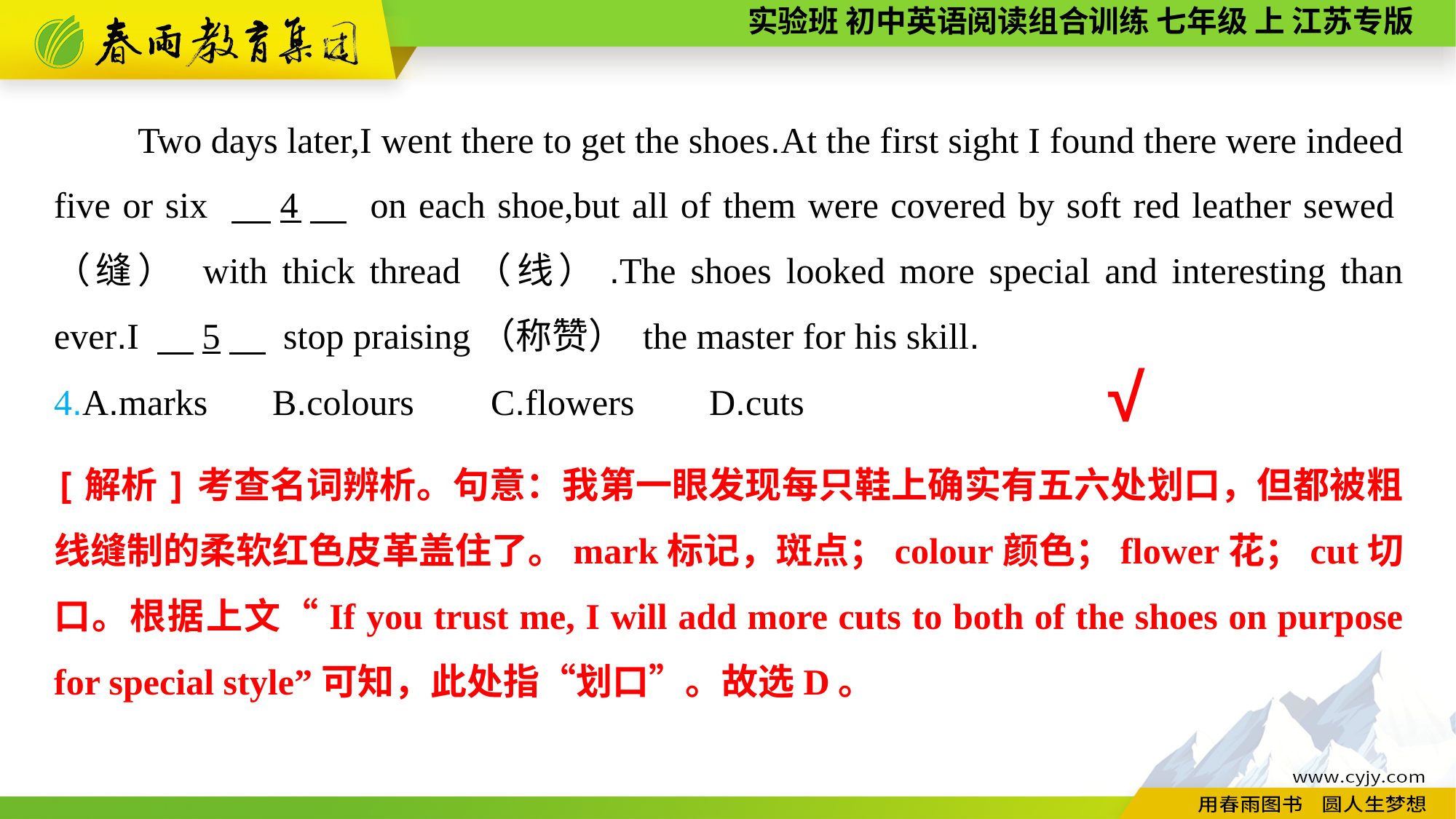

Two days later,I went there to get the shoes.At the first sight I found there were indeed five or six 　4　 on each shoe,but all of them were covered by soft red leather sewed（缝） with thick thread（线）.The shoes looked more special and interesting than ever.I 　5　 stop praising（称赞） the master for his skill.
4.A.marks	B.colours	C.flowers	D.cuts
√
[解析]考查名词辨析。句意：我第一眼发现每只鞋上确实有五六处划口，但都被粗线缝制的柔软红色皮革盖住了。mark标记，斑点；colour颜色；flower花；cut切口。根据上文“If you trust me, I will add more cuts to both of the shoes on purpose for special style”可知，此处指“划口”。故选D。